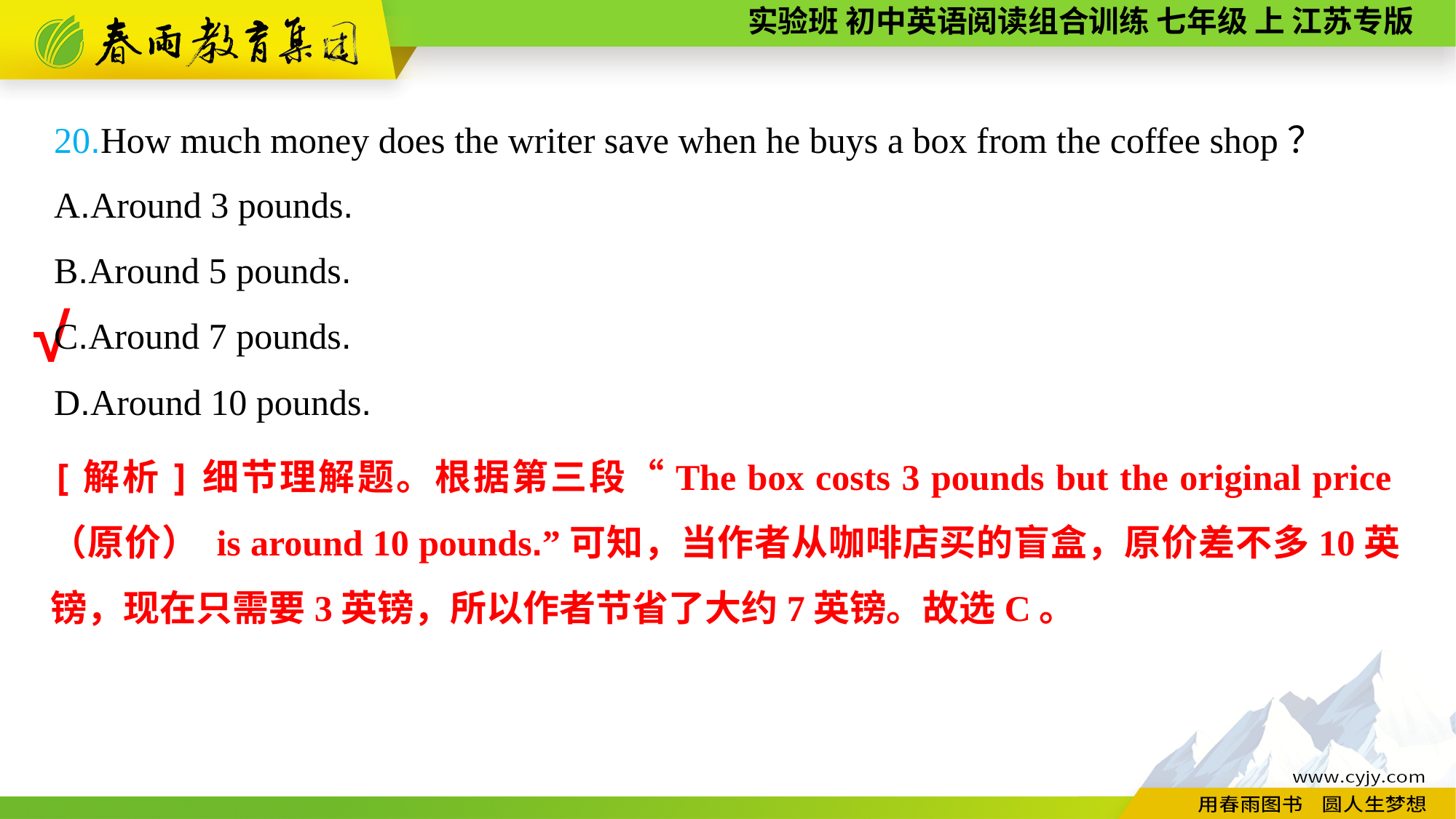

20.How much money does the writer save when he buys a box from the coffee shop？
A.Around 3 pounds.
B.Around 5 pounds.
C.Around 7 pounds.
D.Around 10 pounds.
√
[解析]细节理解题。根据第三段“The box costs 3 pounds but the original price（原价） is around 10 pounds.”可知，当作者从咖啡店买的盲盒，原价差不多10英镑，现在只需要3英镑，所以作者节省了大约7英镑。故选C。